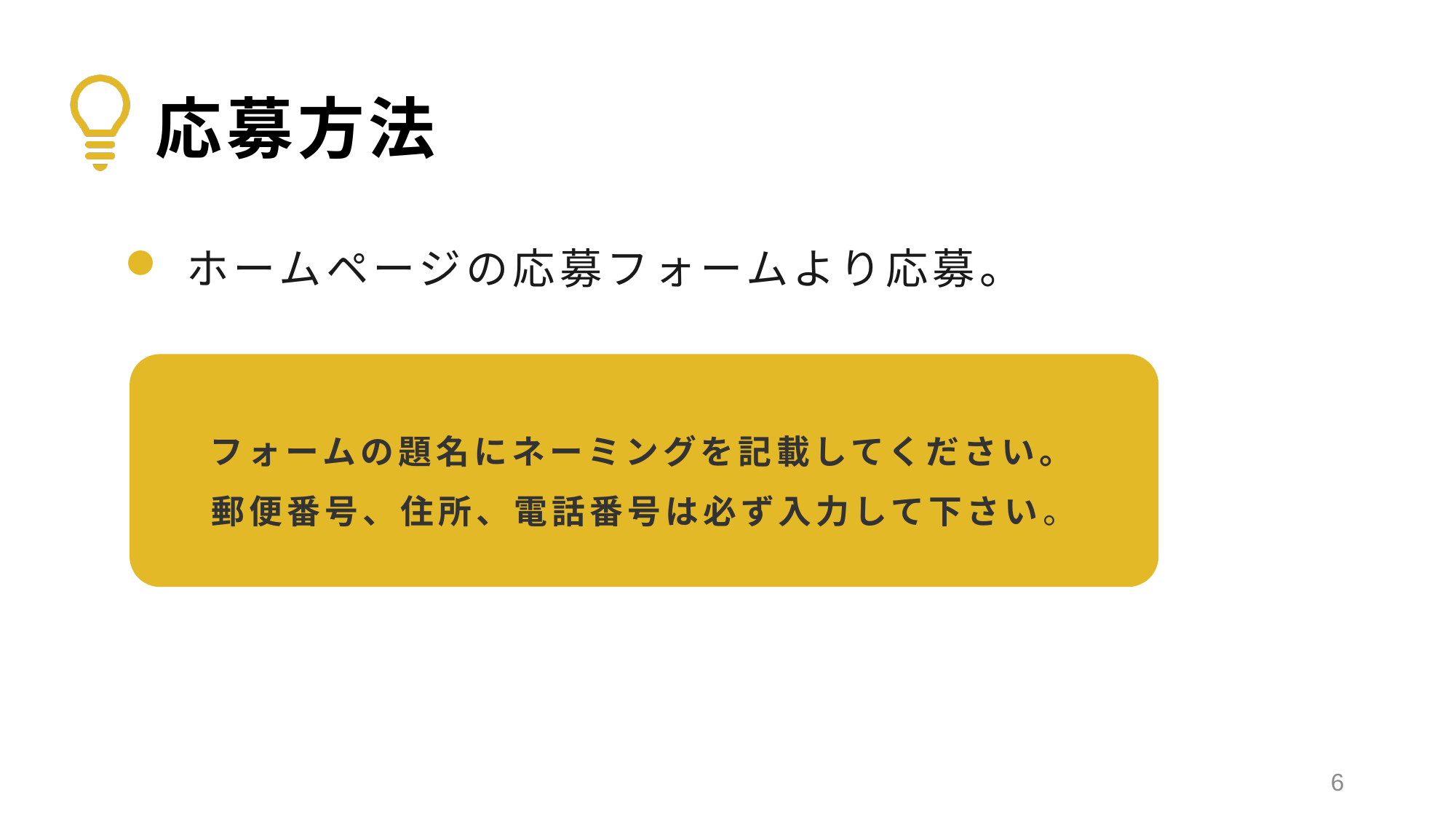

# 応募方法
 ホームページの応募フォームより応募。
フォームの題名にネーミングを記載してください。
郵便番号、住所、電話番号は必ず入力して下さい。
6